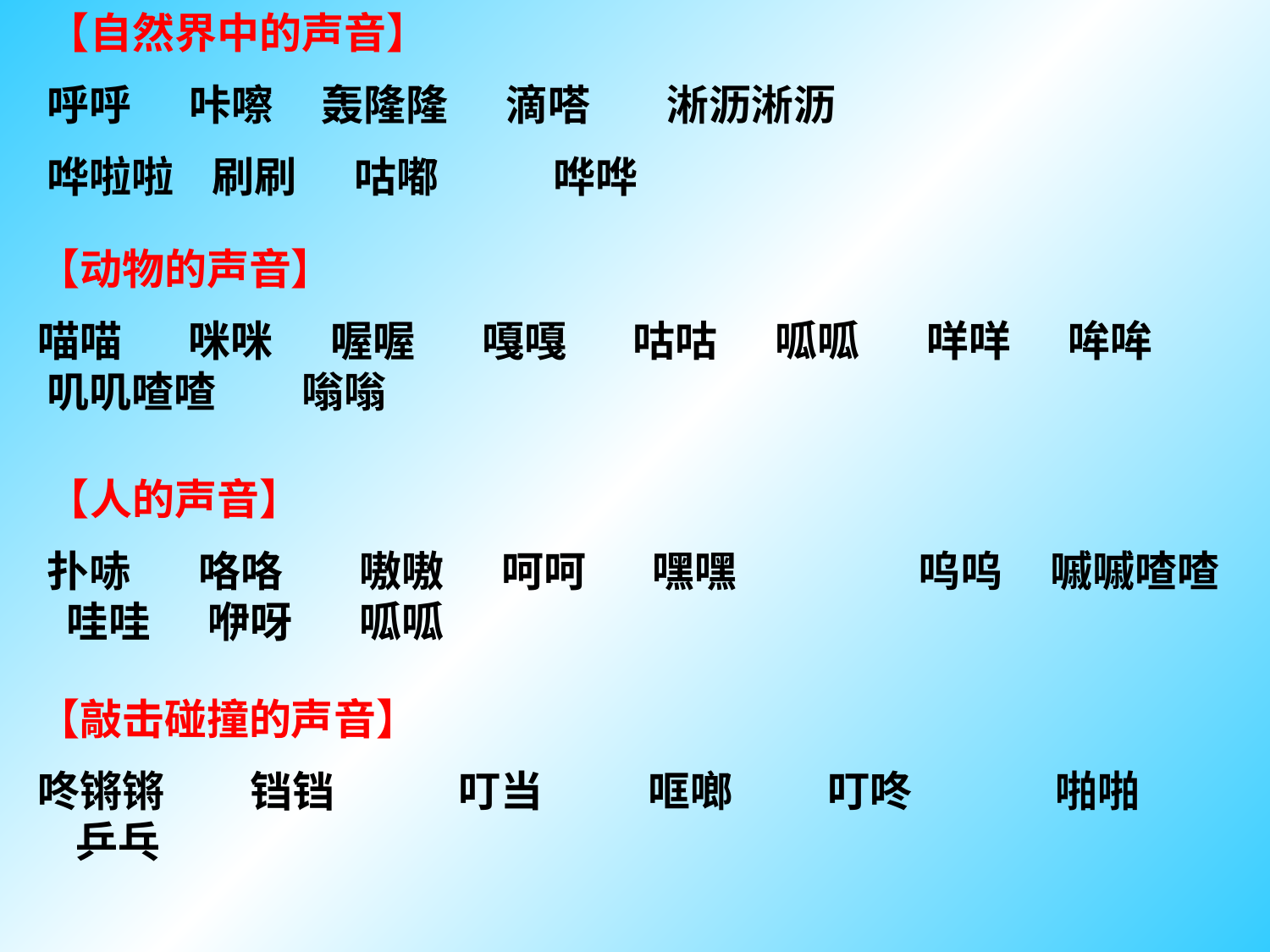

【自然界中的声音】
呼呼      咔嚓     轰隆隆      滴嗒        淅沥淅沥
哗啦啦    刷刷      咕嘟            哗哗
【动物的声音】
喵喵       咪咪      喔喔       嘎嘎       咕咕      呱呱       咩咩      哞哞     叽叽喳喳         嗡嗡

【人的声音】
扑哧       咯咯        嗷嗷      呵呵       嘿嘿                   呜呜     嘁嘁喳喳      哇哇      咿呀       呱呱
【敲击碰撞的声音】
咚锵锵         铛铛             叮当           哐啷          叮咚               啪啪            乒乓